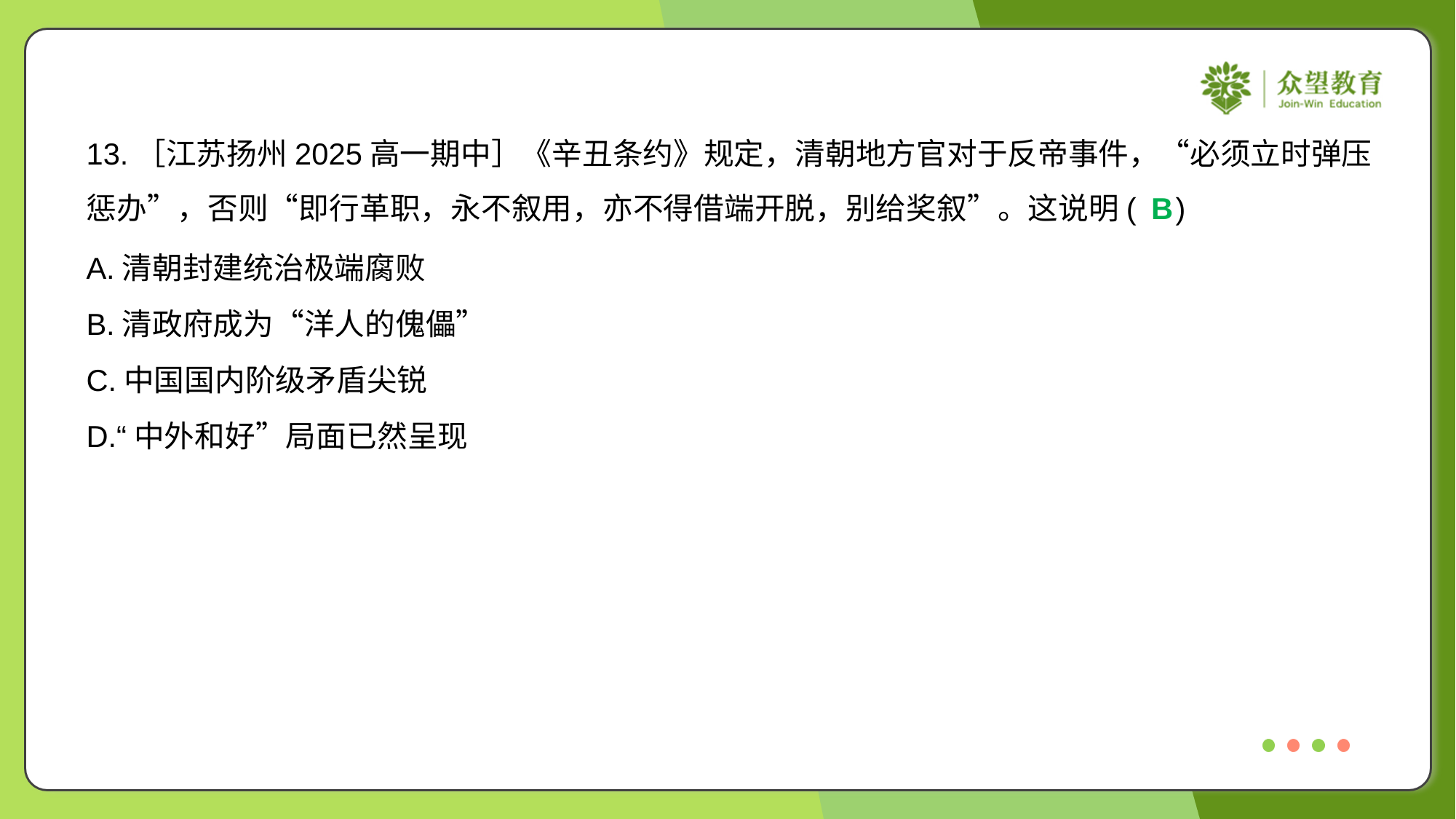

13.［江苏扬州2025高一期中］《辛丑条约》规定，清朝地方官对于反帝事件，“必须立时弹压
惩办”，否则“即行革职，永不叙用，亦不得借端开脱，别给奖叙”。这说明(     )
B
A.清朝封建统治极端腐败
B.清政府成为“洋人的傀儡”
C.中国国内阶级矛盾尖锐
D.“中外和好”局面已然呈现